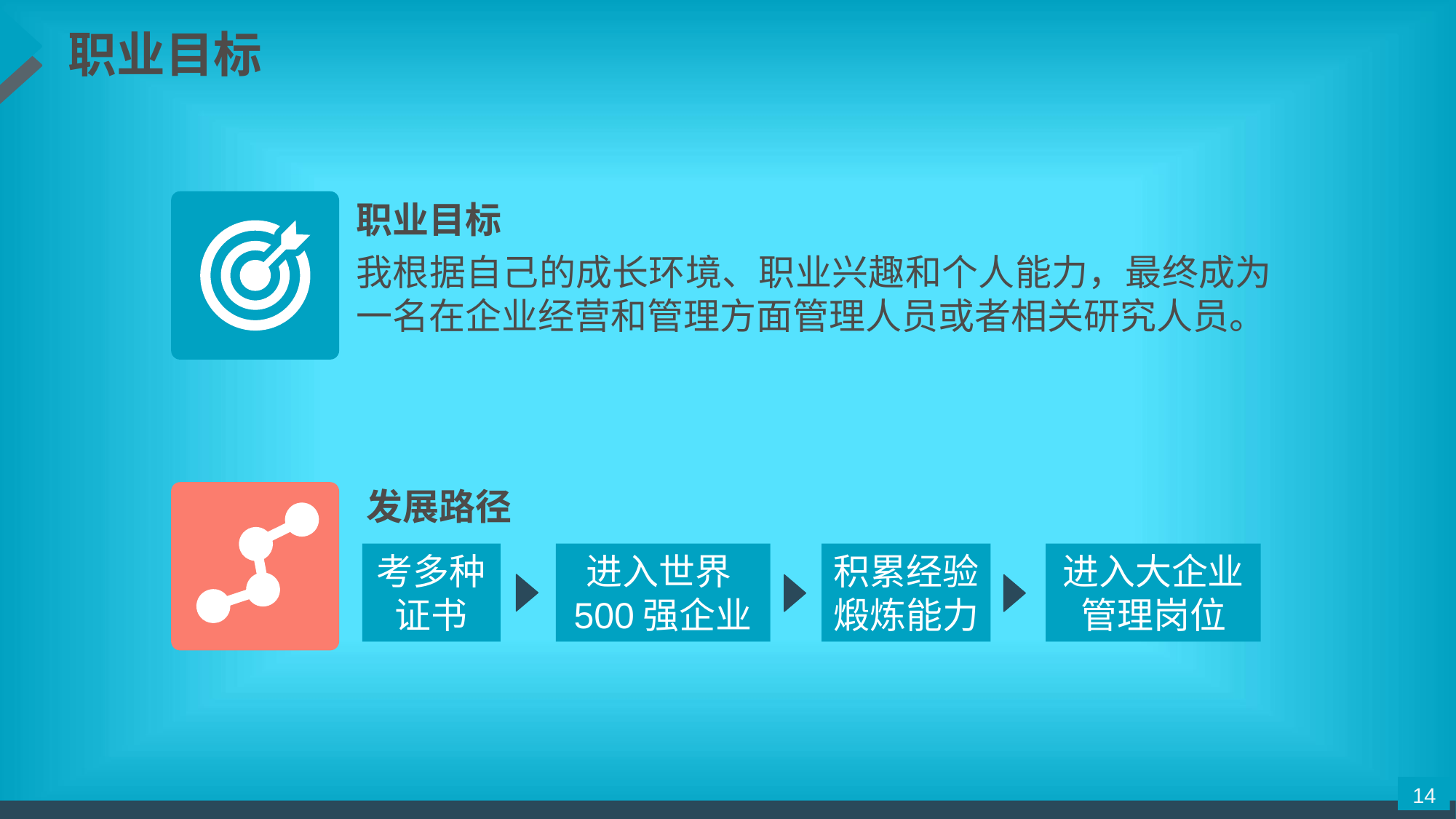

职业目标

职业目标

我根据自己的成长环境、职业兴趣和个人能力，最终成为一名在企业经营和管理方面管理人员或者相关研究人员。
发展路径

考多种证书
进入世界500强企业
积累经验煅炼能力
进入大企业管理岗位